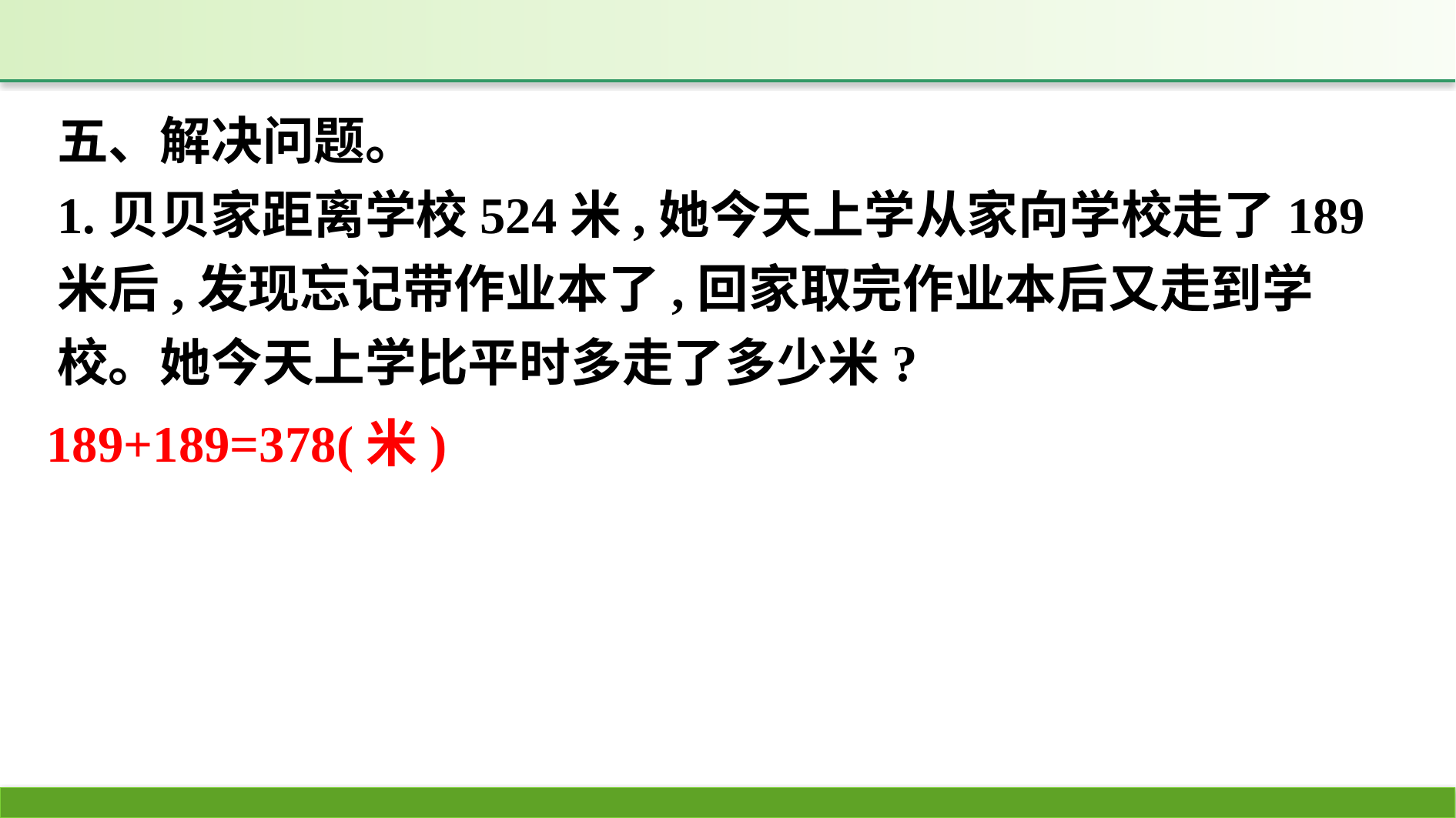

五、解决问题。
1.贝贝家距离学校524米,她今天上学从家向学校走了189米后,发现忘记带作业本了,回家取完作业本后又走到学校。她今天上学比平时多走了多少米?
189+189=378(米)